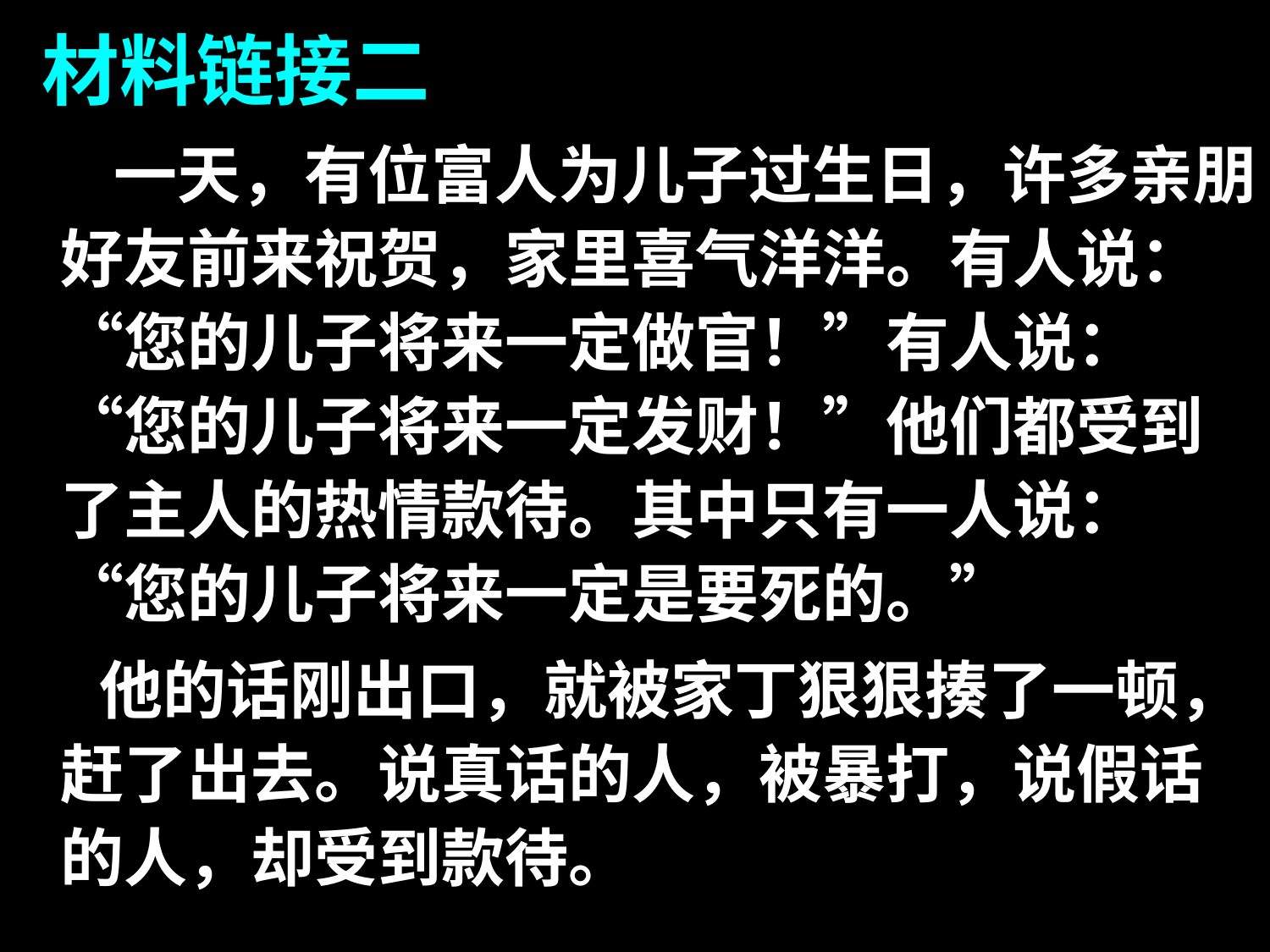

材料链接二
      一天，有位富人为儿子过生日，许多亲朋好友前来祝贺，家里喜气洋洋。有人说：“您的儿子将来一定做官！”有人说：“您的儿子将来一定发财！”他们都受到了主人的热情款待。其中只有一人说：“您的儿子将来一定是要死的。”
     他的话刚出口，就被家丁狠狠揍了一顿，赶了出去。说真话的人，被暴打，说假话的人，却受到款待。